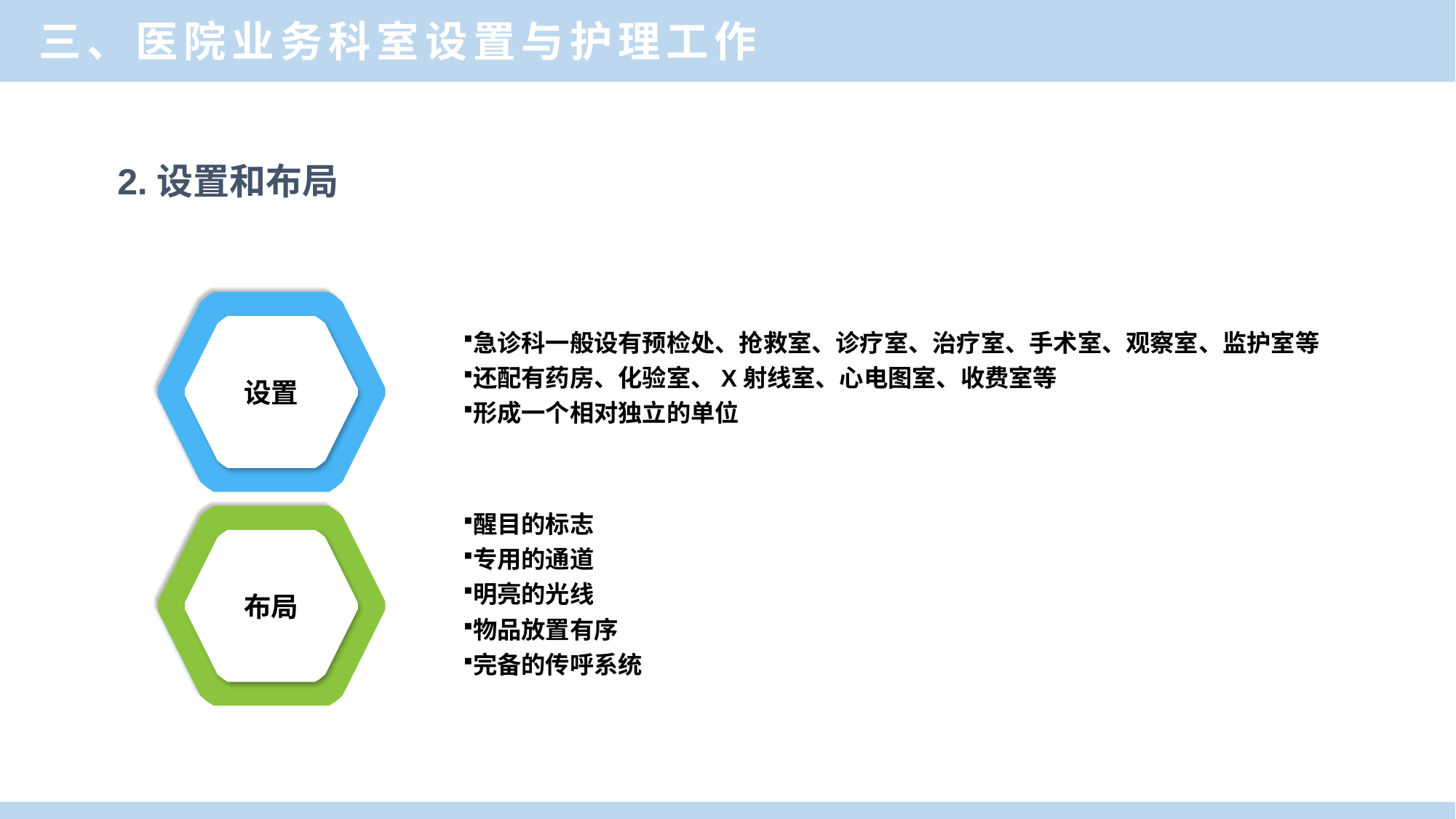

三、医院业务科室设置与护理工作
LOREM IPSUM DOLOR
# 2.设置和布局

设置
急诊科一般设有预检处、抢救室、诊疗室、治疗室、手术室、观察室、监护室等
还配有药房、化验室、X射线室、心电图室、收费室等
形成一个相对独立的单位
醒目的标志
专用的通道
明亮的光线
物品放置有序
完备的传呼系统

布局